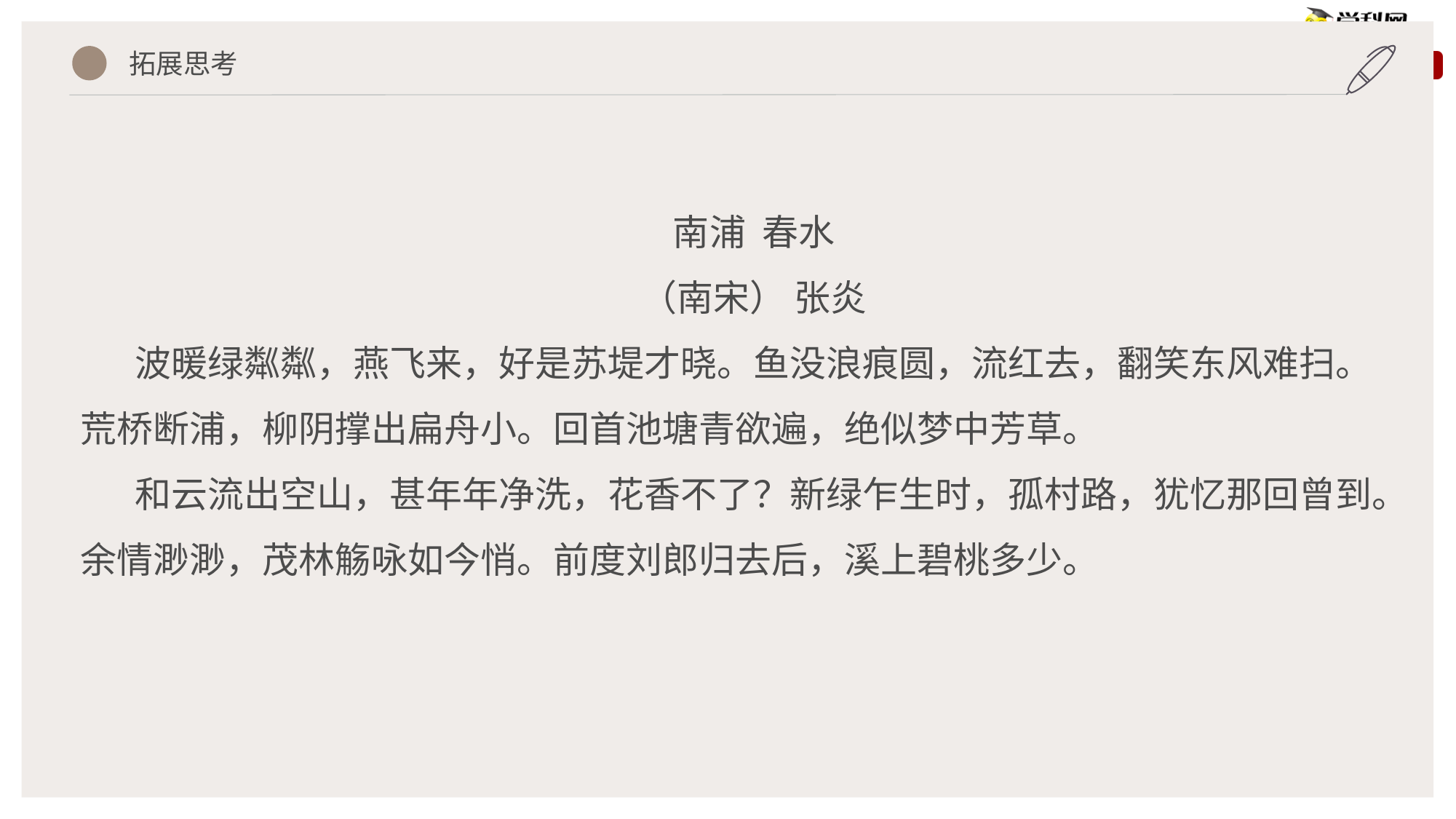

拓展思考

南浦  春水
（南宋） 张炎
波暖绿粼粼，燕飞来，好是苏堤才晓。鱼没浪痕圆，流红去，翻笑东风难扫。荒桥断浦，柳阴撑出扁舟小。回首池塘青欲遍，绝似梦中芳草。
和云流出空山，甚年年净洗，花香不了？新绿乍生时，孤村路，犹忆那回曾到。余情渺渺，茂林觞咏如今悄。前度刘郎归去后，溪上碧桃多少。